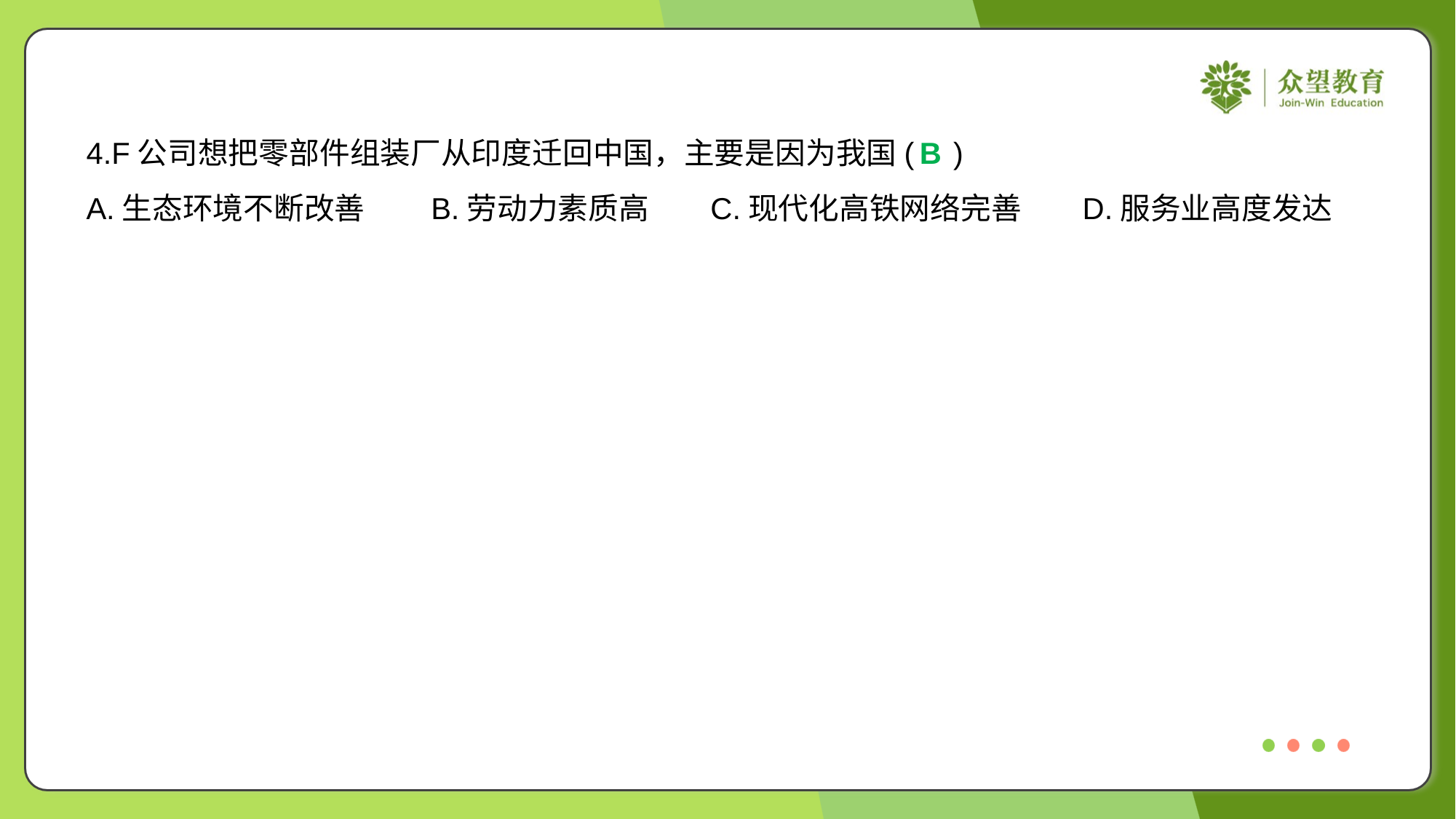

4.F公司想把零部件组装厂从印度迁回中国，主要是因为我国(     )
B
A.生态环境不断改善	B.劳动力素质高	C.现代化高铁网络完善	D.服务业高度发达